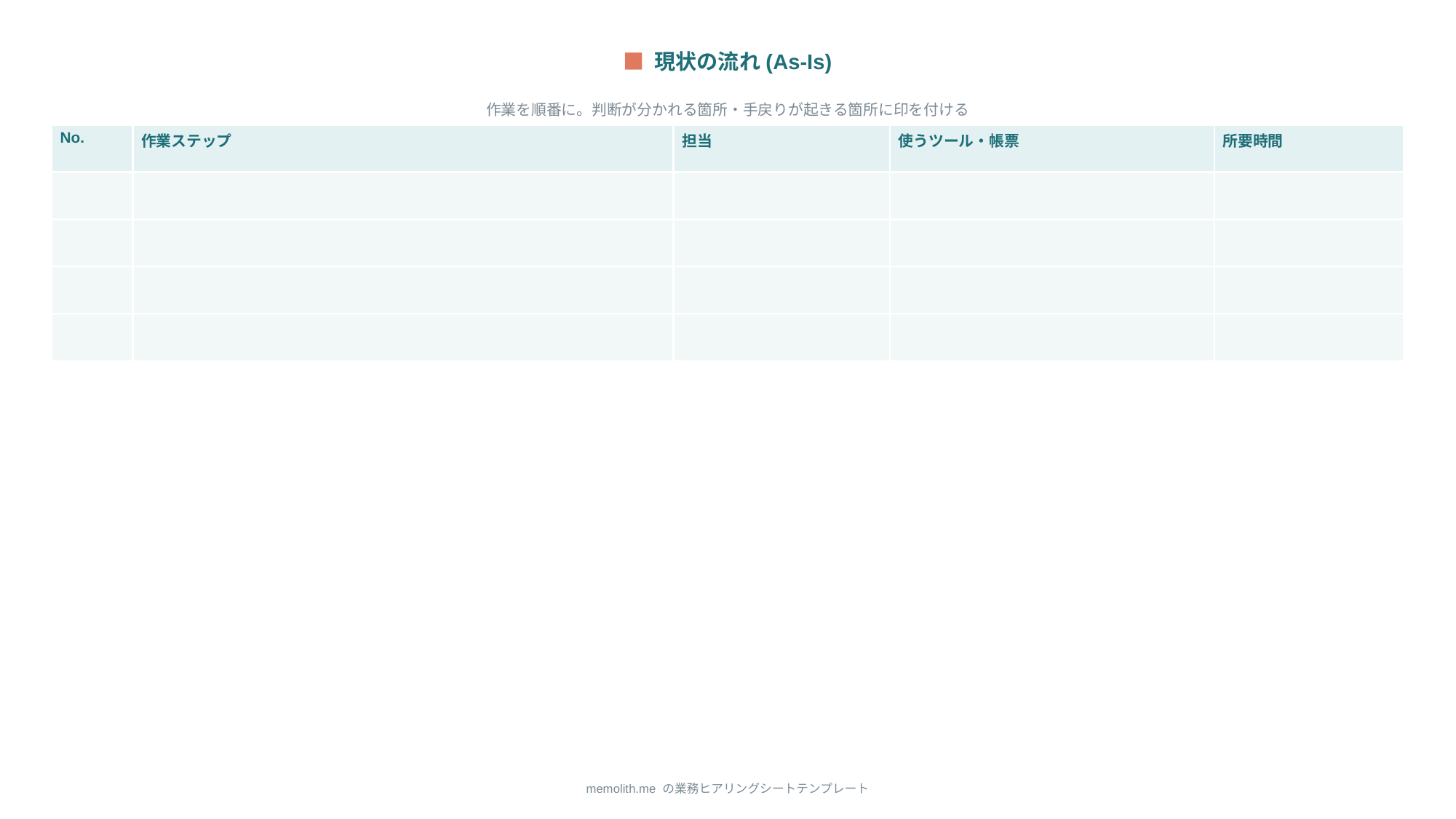

■ 現状の流れ(As-Is)
作業を順番に。判断が分かれる箇所・手戻りが起きる箇所に印を付ける
| No. | 作業ステップ | 担当 | 使うツール・帳票 | 所要時間 |
| --- | --- | --- | --- | --- |
|  |  |  |  |  |
|  |  |  |  |  |
|  |  |  |  |  |
|  |  |  |  |  |
memolith.me の業務ヒアリングシートテンプレート